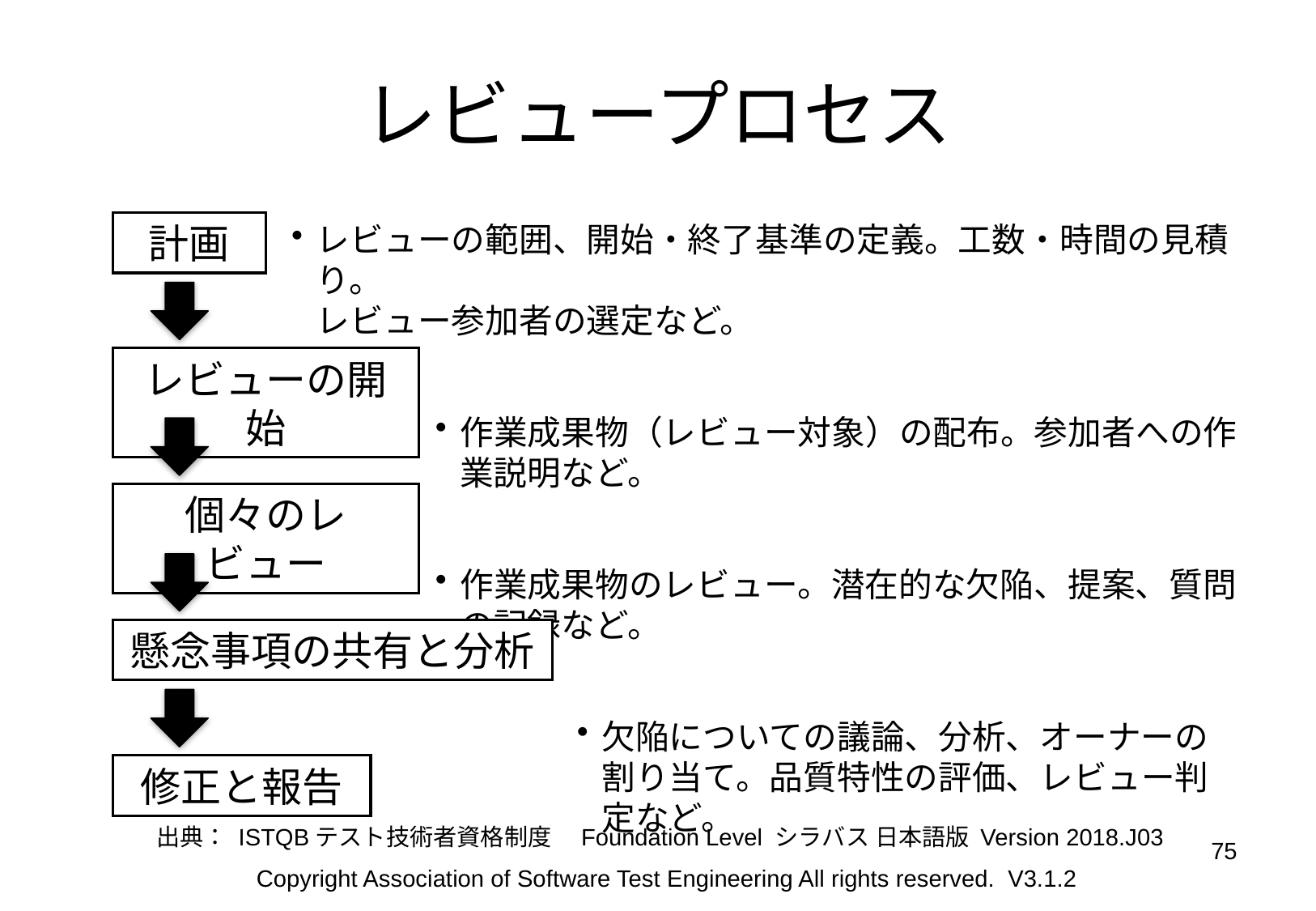

# レビュープロセス
計画
レビューの範囲、開始・終了基準の定義。工数・時間の見積り。
レビュー参加者の選定など。

作業成果物（レビュー対象）の配布。参加者への作業説明など。

作業成果物のレビュー。潜在的な欠陥、提案、質問の記録など。

欠陥についての議論、分析、オーナーの割り当て。品質特性の評価、レビュー判定など。

欠陥レポートの作成。欠陥の修正など。

レビューの開始

個々のレビュー

懸念事項の共有と分析

修正と報告
出典： ISTQBテスト技術者資格制度　Foundation Level シラバス 日本語版 Version 2018.J03
75
Copyright Association of Software Test Engineering All rights reserved.  V3.1.2